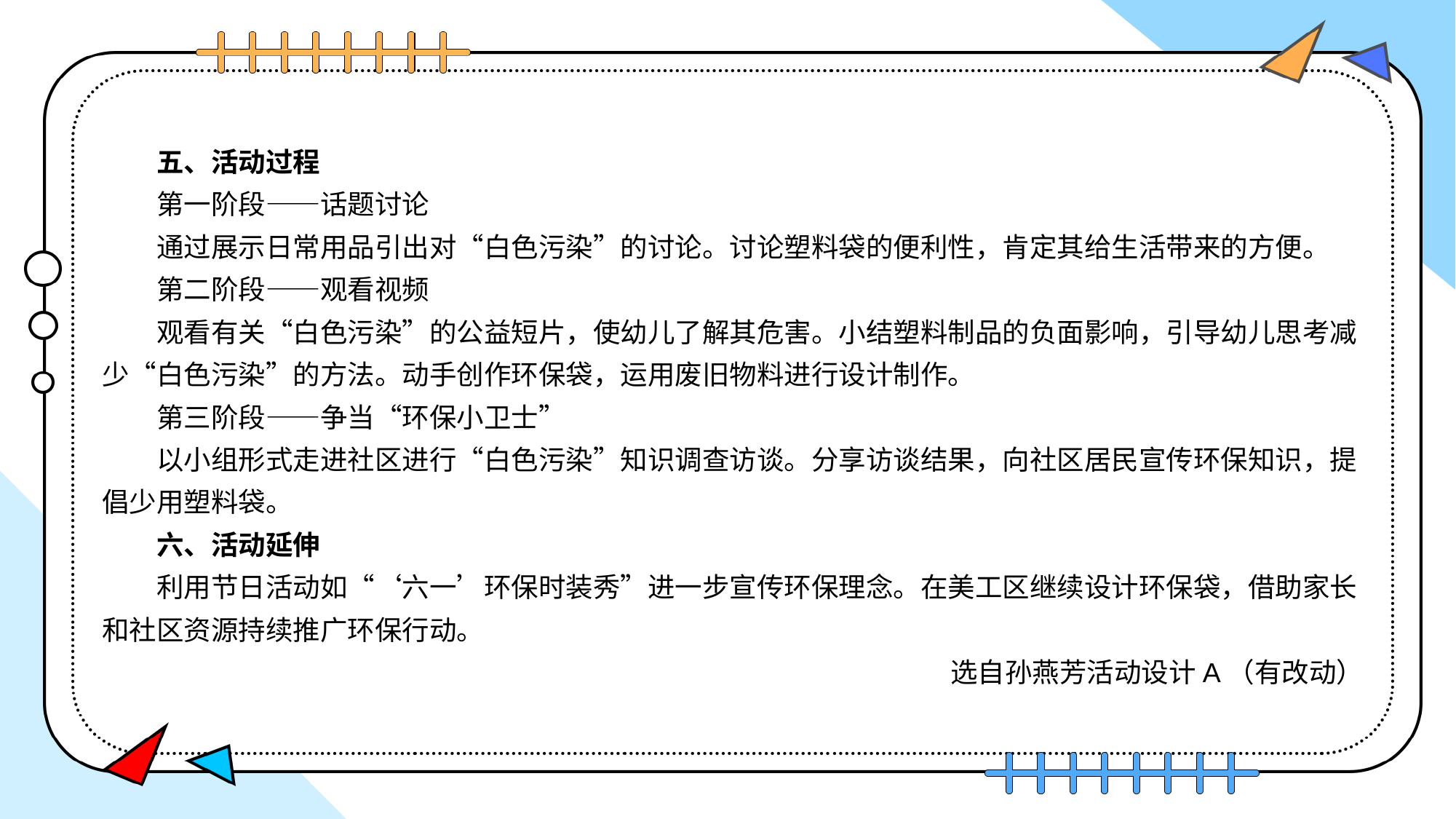

五、活动过程
第一阶段——话题讨论
通过展示日常用品引出对“白色污染”的讨论。讨论塑料袋的便利性，肯定其给生活带来的方便。
第二阶段——观看视频
观看有关“白色污染”的公益短片，使幼儿了解其危害。小结塑料制品的负面影响，引导幼儿思考减少“白色污染”的方法。动手创作环保袋，运用废旧物料进行设计制作。
第三阶段——争当“环保小卫士”
以小组形式走进社区进行“白色污染”知识调查访谈。分享访谈结果，向社区居民宣传环保知识，提倡少用塑料袋。
六、活动延伸
利用节日活动如“‘六一’环保时装秀”进一步宣传环保理念。在美工区继续设计环保袋，借助家长和社区资源持续推广环保行动。
选自孙燕芳活动设计A（有改动）